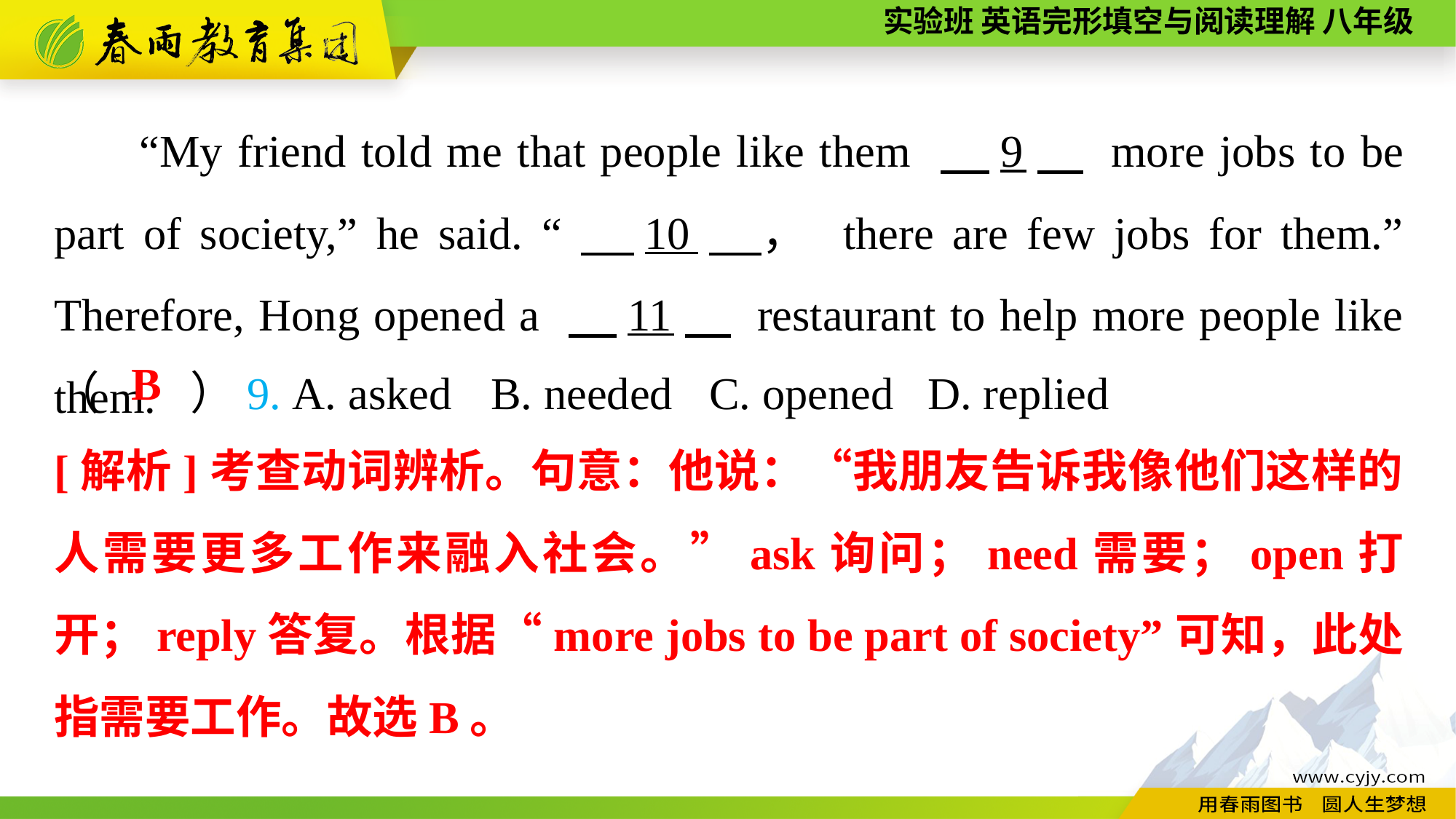

“My friend told me that people like them 　9　 more jobs to be part of society,” he said. “　10　， there are few jobs for them.” Therefore, Hong opened a 　11　 restaurant to help more people like them.
（　　）9. A. asked	B. needed	C. opened	D. replied
B
[解析]考查动词辨析。句意：他说：“我朋友告诉我像他们这样的人需要更多工作来融入社会。”ask询问；need需要；open打开；reply答复。根据“more jobs to be part of society”可知，此处指需要工作。故选B。